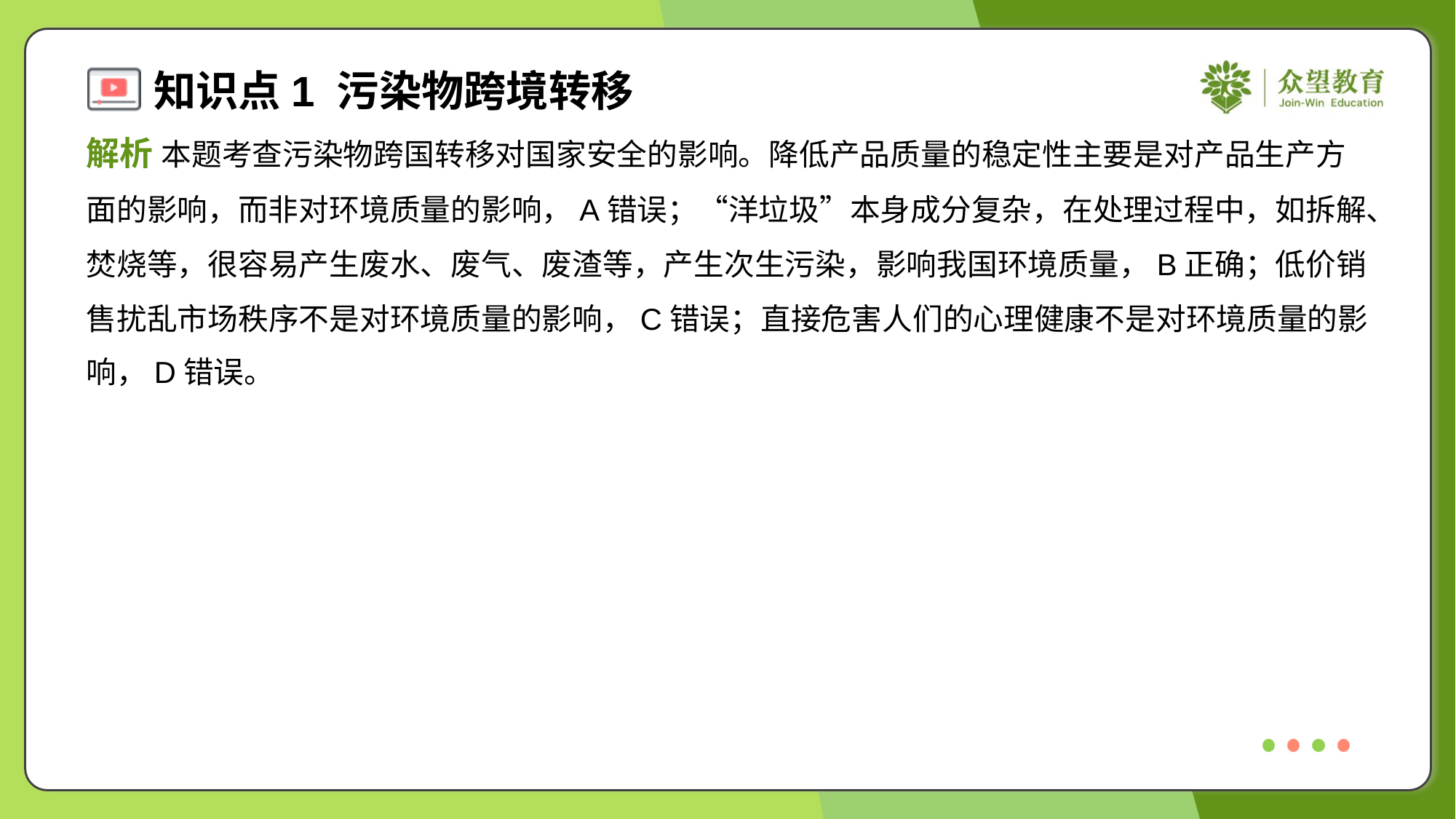

解析 本题考查污染物跨国转移对国家安全的影响。降低产品质量的稳定性主要是对产品生产方
面的影响，而非对环境质量的影响，A错误；“洋垃圾”本身成分复杂，在处理过程中，如拆解、
焚烧等，很容易产生废水、废气、废渣等，产生次生污染，影响我国环境质量，B正确；低价销
售扰乱市场秩序不是对环境质量的影响，C错误；直接危害人们的心理健康不是对环境质量的影
响，D错误。